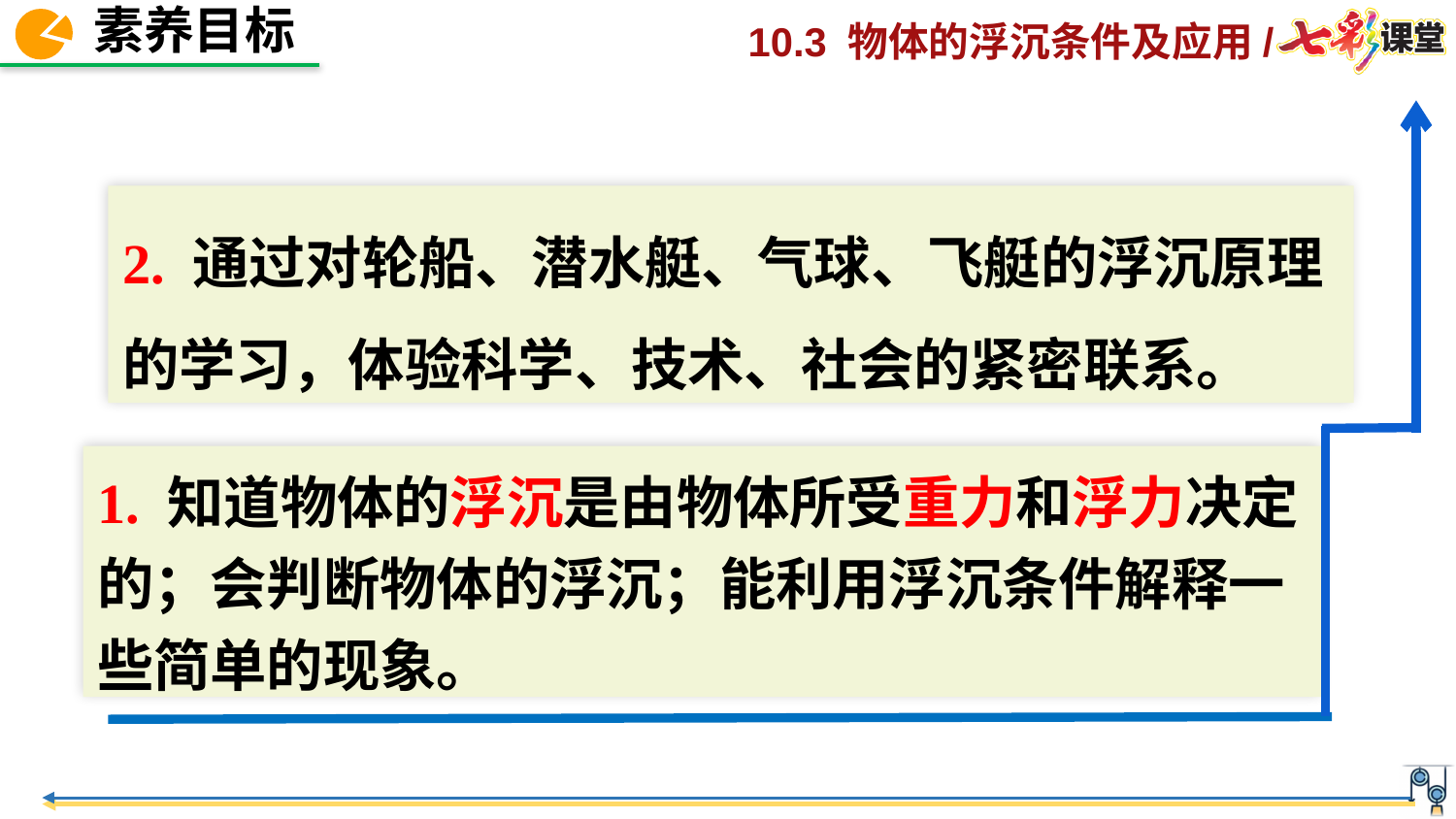

2. 通过对轮船、潜水艇、气球、飞艇的浮沉原理的学习，体验科学、技术、社会的紧密联系。
1. 知道物体的浮沉是由物体所受重力和浮力决定的；会判断物体的浮沉；能利用浮沉条件解释一些简单的现象。